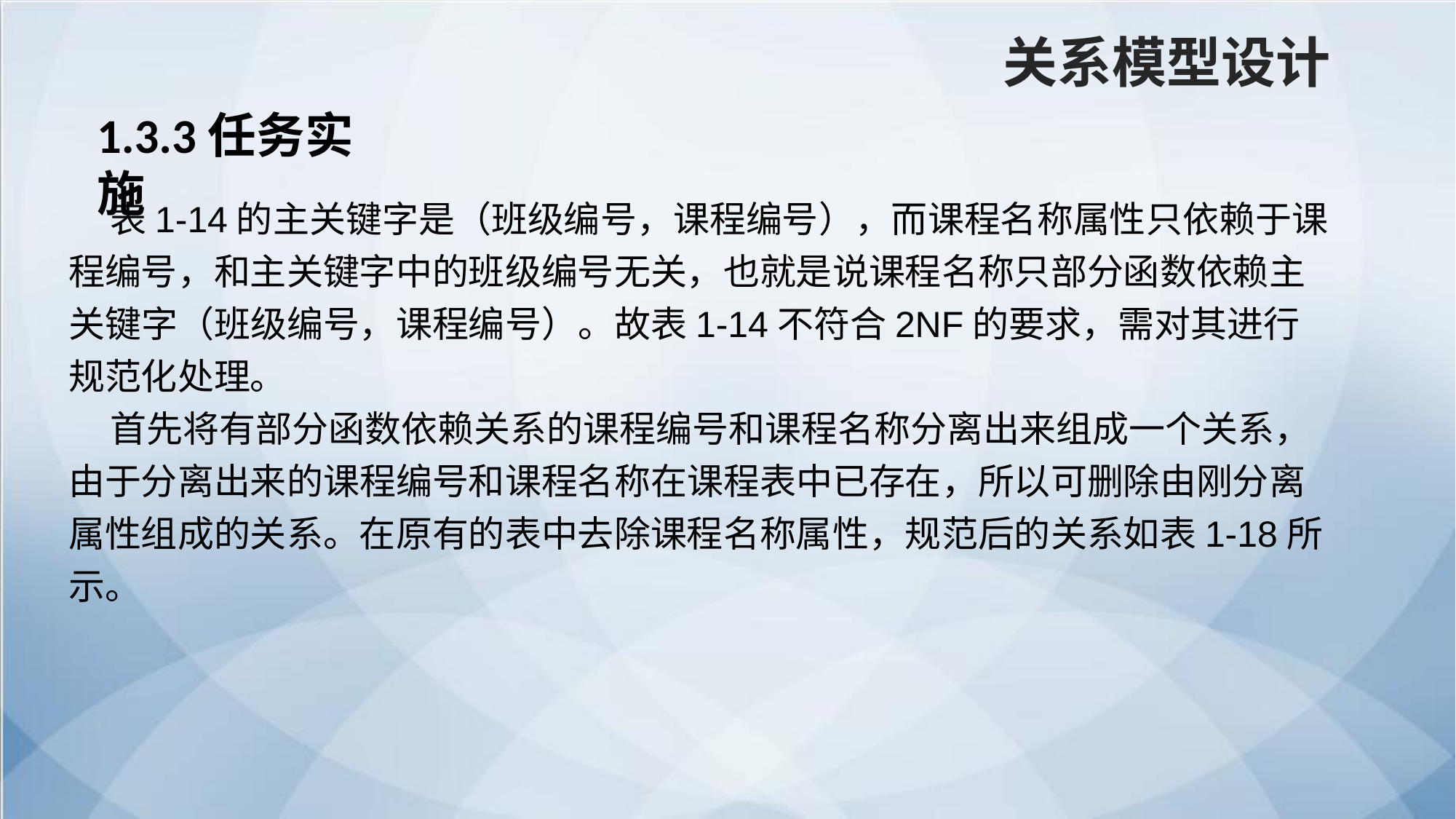

关系模型设计
1.3.3任务实施
    表1-14的主关键字是（班级编号，课程编号），而课程名称属性只依赖于课程编号，和主关键字中的班级编号无关，也就是说课程名称只部分函数依赖主关键字（班级编号，课程编号）。故表1-14不符合2NF的要求，需对其进行规范化处理。
    首先将有部分函数依赖关系的课程编号和课程名称分离出来组成一个关系，由于分离出来的课程编号和课程名称在课程表中已存在，所以可删除由刚分离属性组成的关系。在原有的表中去除课程名称属性，规范后的关系如表1-18所示。